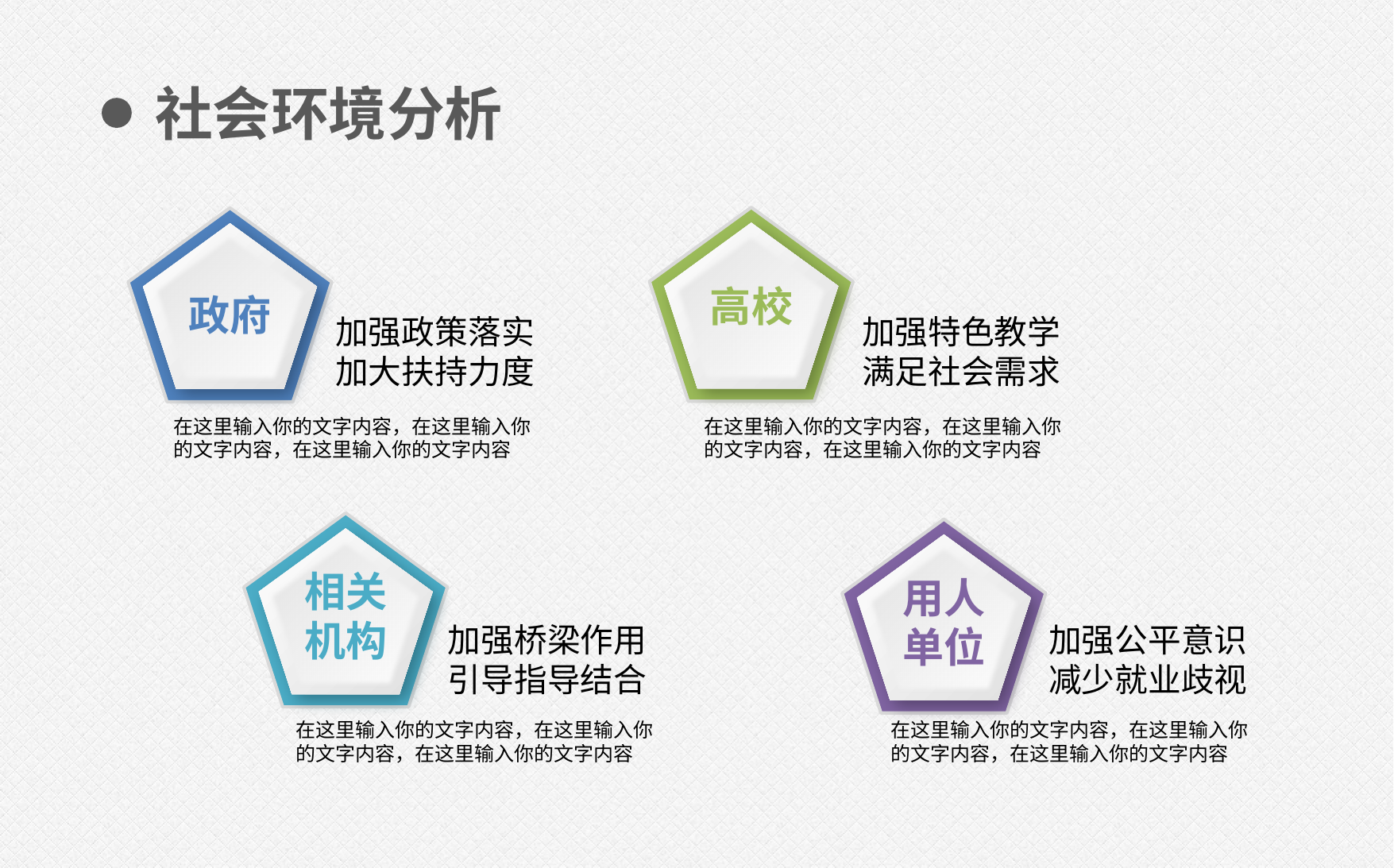

社会环境分析

高校
政府
加强政策落实
加大扶持力度
加强特色教学
满足社会需求
在这里输入你的文字内容，在这里输入你的文字内容，在这里输入你的文字内容
在这里输入你的文字内容，在这里输入你的文字内容，在这里输入你的文字内容

相关
机构
用人单位
加强桥梁作用
引导指导结合
加强公平意识
减少就业歧视
在这里输入你的文字内容，在这里输入你的文字内容，在这里输入你的文字内容
在这里输入你的文字内容，在这里输入你的文字内容，在这里输入你的文字内容